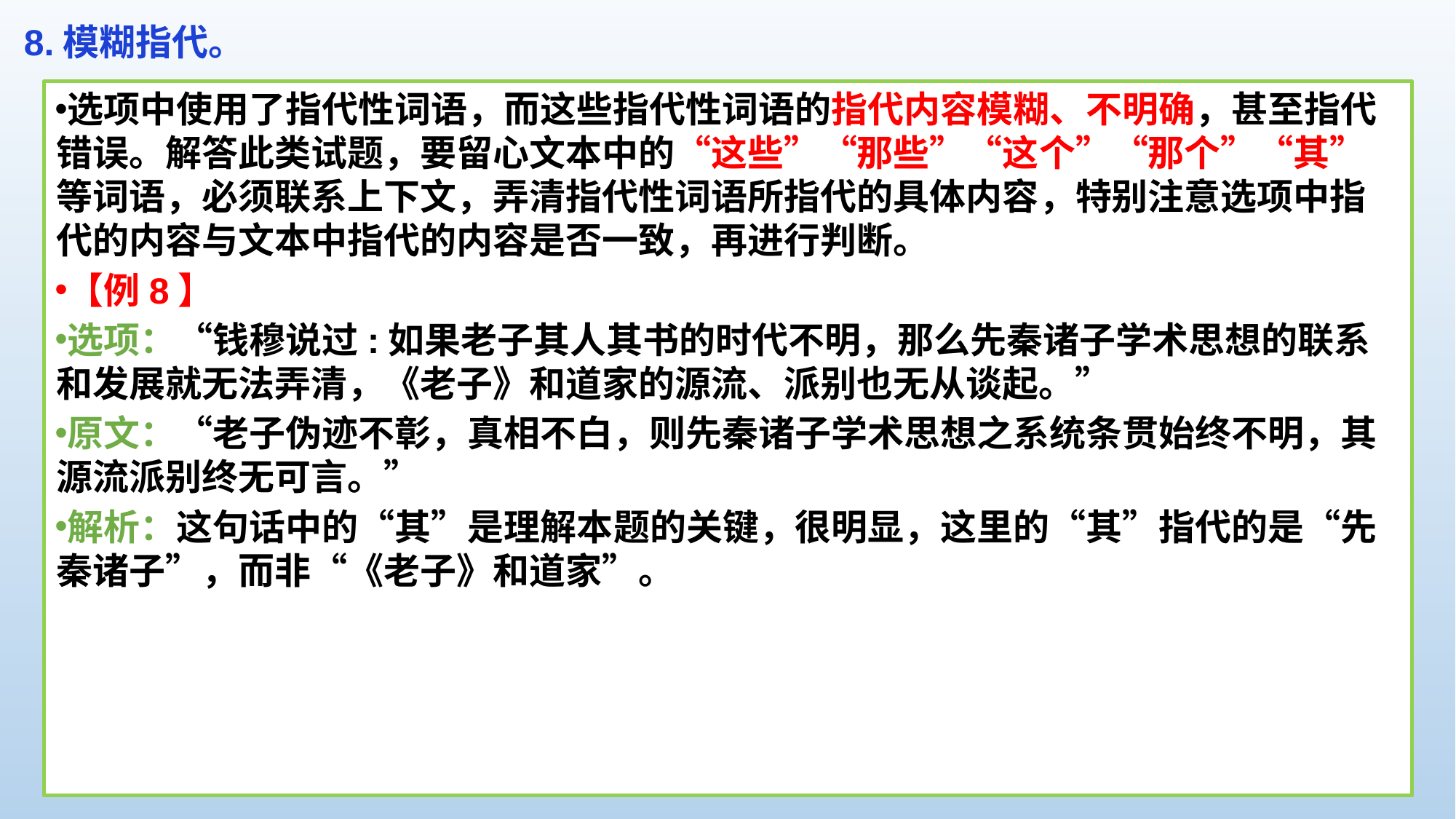

8.模糊指代。
选项中使用了指代性词语，而这些指代性词语的指代内容模糊、不明确，甚至指代错误。解答此类试题，要留心文本中的“这些”“那些”“这个”“那个”“其”等词语，必须联系上下文，弄清指代性词语所指代的具体内容，特别注意选项中指代的内容与文本中指代的内容是否一致，再进行判断。
【例8】
选项：“钱穆说过:如果老子其人其书的时代不明，那么先秦诸子学术思想的联系和发展就无法弄清，《老子》和道家的源流、派别也无从谈起。”
原文：“老子伪迹不彰，真相不白，则先秦诸子学术思想之系统条贯始终不明，其源流派别终无可言。”
解析：这句话中的“其”是理解本题的关键，很明显，这里的“其”指代的是“先秦诸子”，而非“《老子》和道家”。